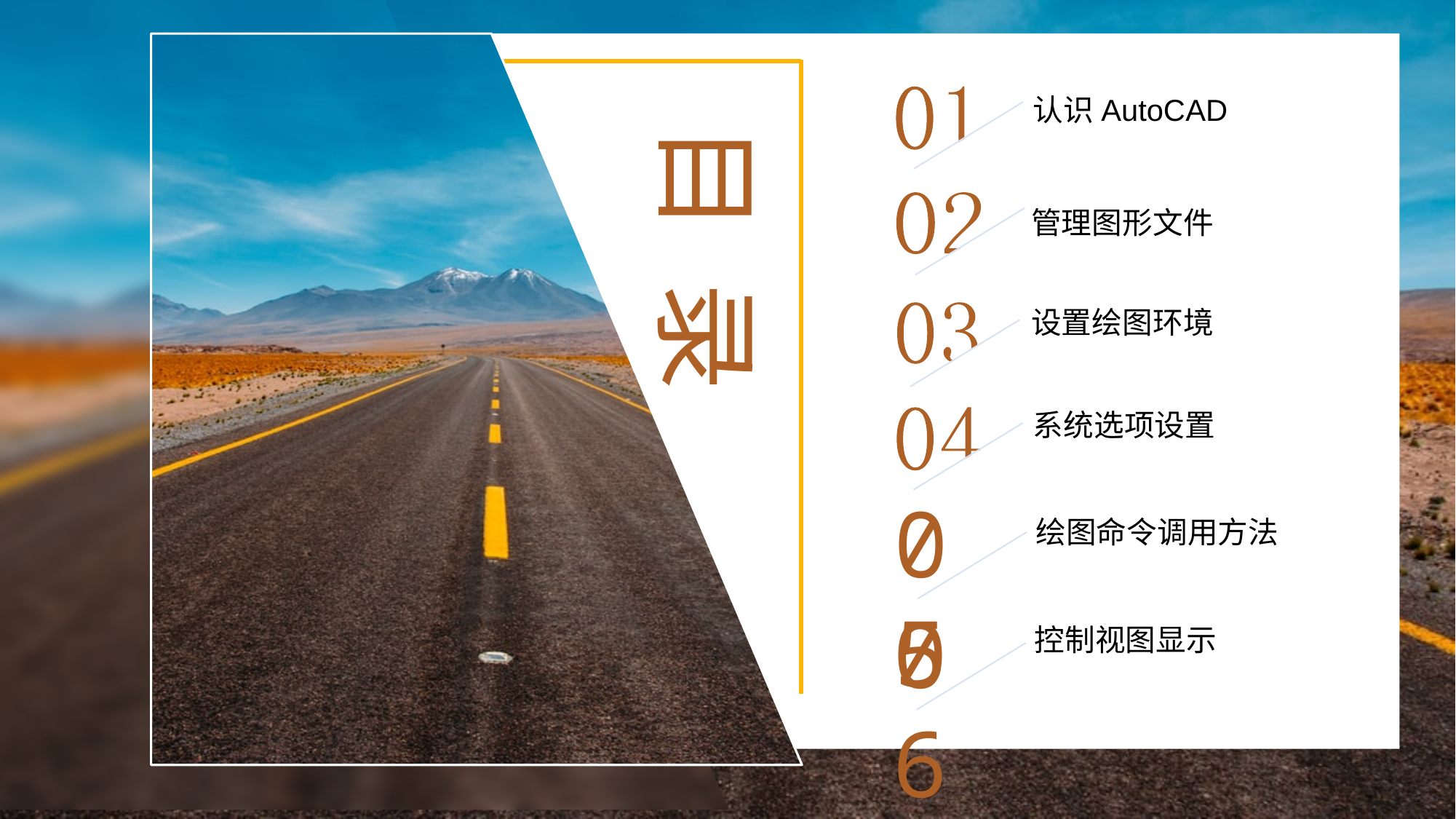

认识AutoCAD

管理图形文件
设置绘图环境

系统选项设置

05
绘图命令调用方法
06
控制视图显示